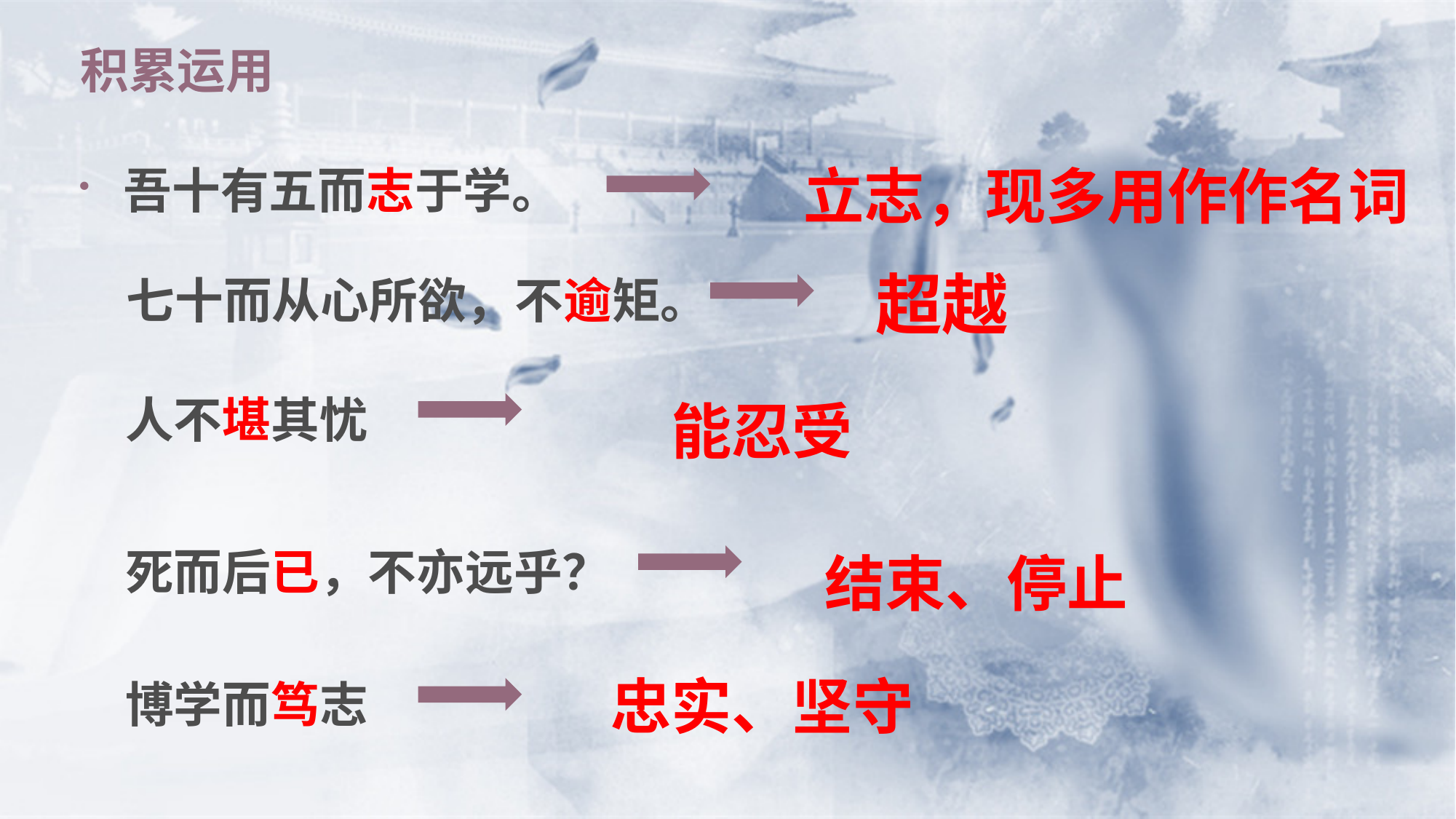

# 积累运用
立志，现多用作作名词
吾十有五而志于学。

超越
七十而从心所欲，不逾矩。

人不堪其忧
能忍受

死而后已，不亦远乎？
结束、停止

忠实、坚守
博学而笃志